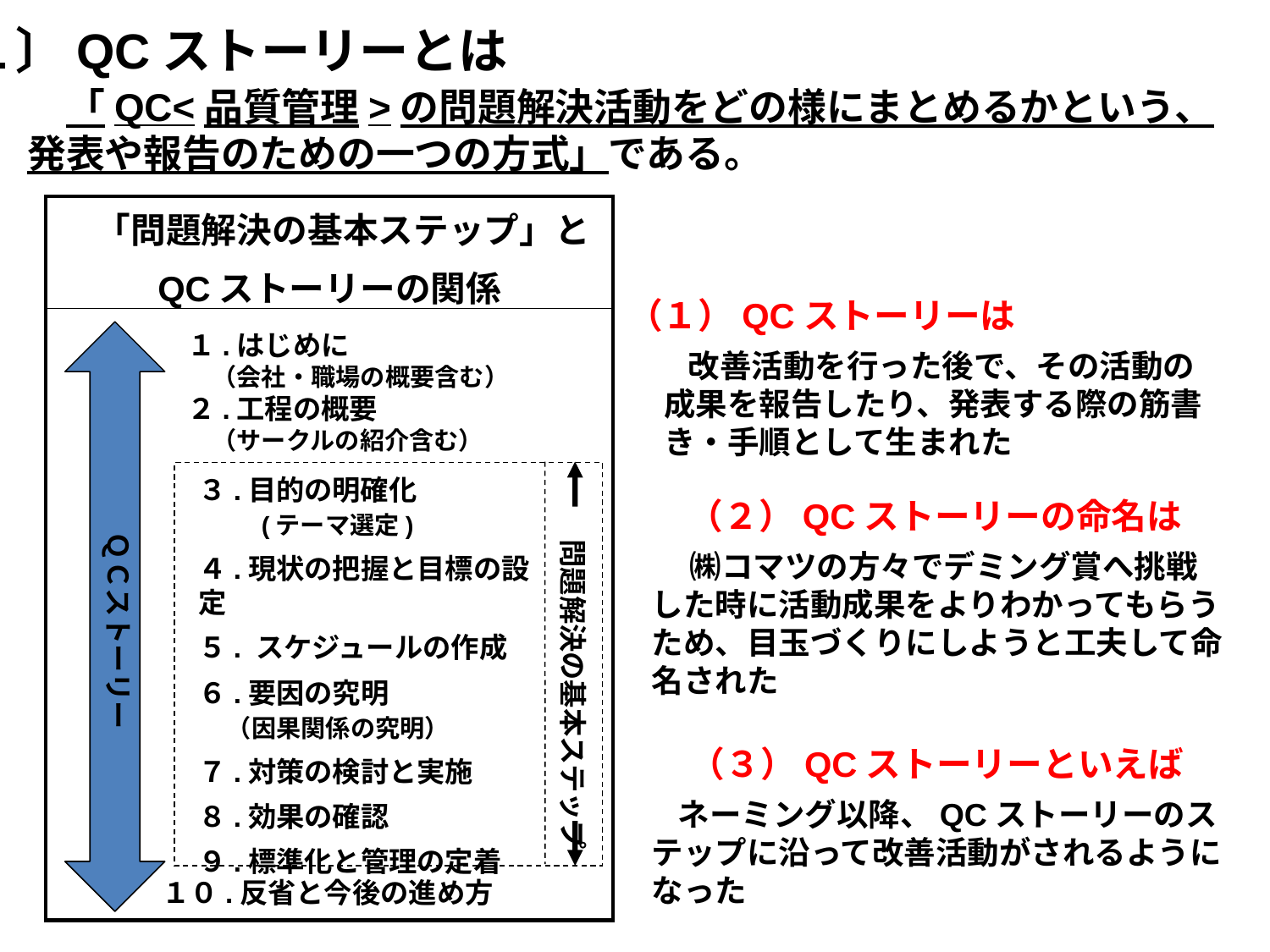

１〕QCストーリーとは
　「QC<品質管理>の問題解決活動をどの様にまとめるかという、
発表や報告のための一つの方式」である。
| 「問題解決の基本ステップ」と QCストーリーの関係 |
| --- |
|  |
（１）QCストーリーは
改善活動を行った後で、その活動の成果を報告したり、発表する際の筋書き・手順として生まれた

（２）QCストーリーの命名は
㈱コマツの方々でデミング賞へ挑戦した時に活動成果をよりわかってもらうため、目玉づくりにしようと工夫して命名された

（３）QCストーリーといえば
ネーミング以降、QCストーリーのステップに沿って改善活動がされるようになった

１.はじめに
　（会社・職場の概要含む）
２.工程の概要
　（サークルの紹介含む）
問題解決の基本ステップ

３.目的の明確化
　　(テーマ選定)
４.現状の把握と目標の設定
５. スケジュールの作成
６.要因の究明
　（因果関係の究明）
７.対策の検討と実施
８.効果の確認
９.標準化と管理の定着
ＱＣストーリー

１０.反省と今後の進め方